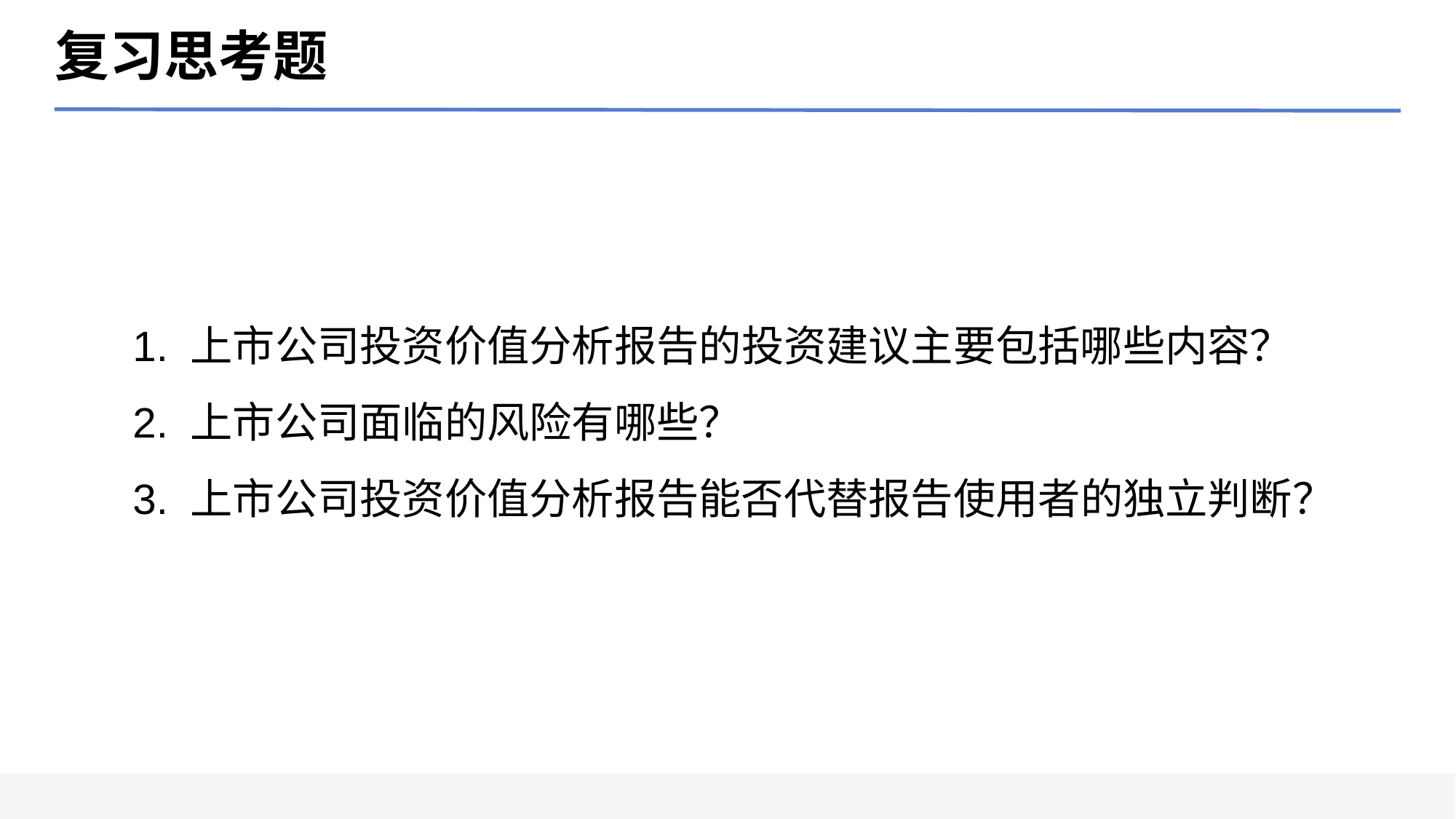

复习思考题
1. 上市公司投资价值分析报告的投资建议主要包括哪些内容？
2. 上市公司面临的风险有哪些？
3. 上市公司投资价值分析报告能否代替报告使用者的独立判断？
14